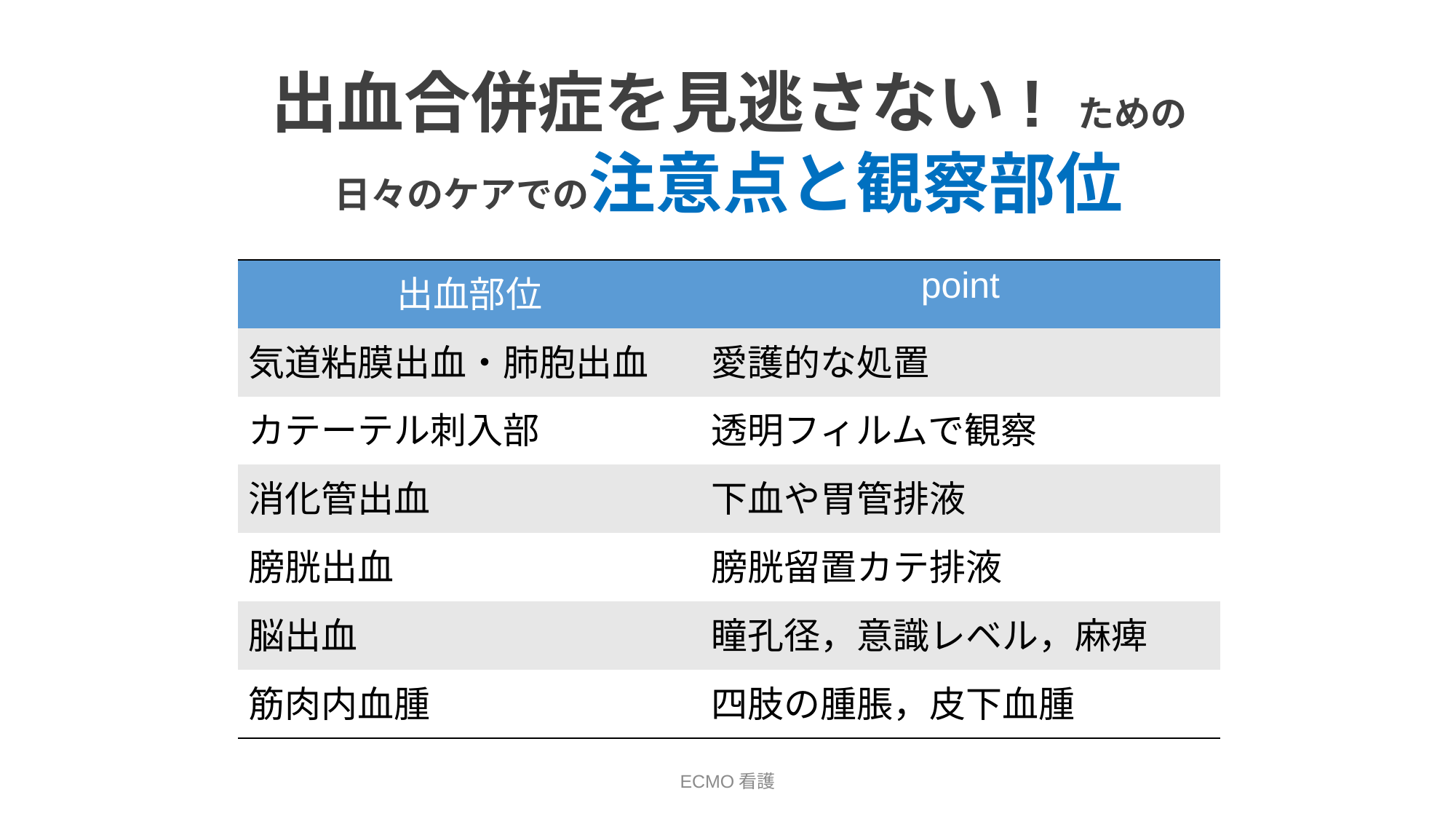

出血合併症を見逃さない! ための
日々のケアでの注意点と観察部位
| 出血部位 | point |
| --- | --- |
| 気道粘膜出血・肺胞出血 | 愛護的な処置 |
| カテーテル刺入部 | 透明フィルムで観察 |
| 消化管出血 | 下血や胃管排液 |
| 膀胱出血 | 膀胱留置カテ排液 |
| 脳出血 | 瞳孔径，意識レベル，麻痺 |
| 筋肉内血腫 | 四肢の腫脹，皮下血腫 |
ECMO看護